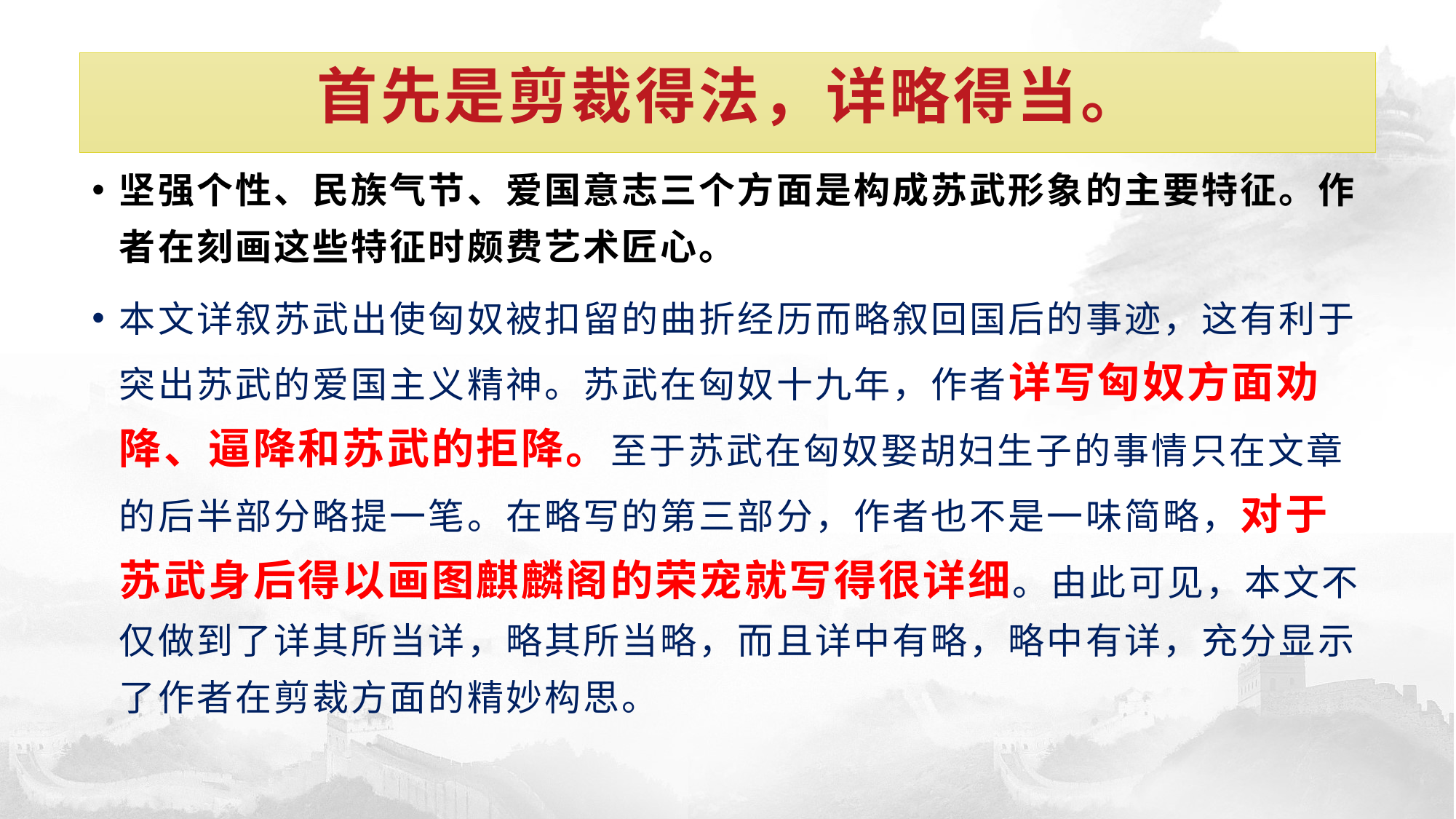

# 首先是剪裁得法，详略得当。

坚强个性、民族气节、爱国意志三个方面是构成苏武形象的主要特征。作者在刻画这些特征时颇费艺术匠心。
本文详叙苏武出使匈奴被扣留的曲折经历而略叙回国后的事迹，这有利于突出苏武的爱国主义精神。苏武在匈奴十九年，作者详写匈奴方面劝降、逼降和苏武的拒降。至于苏武在匈奴娶胡妇生子的事情只在文章的后半部分略提一笔。在略写的第三部分，作者也不是一味简略，对于苏武身后得以画图麒麟阁的荣宠就写得很详细。由此可见，本文不仅做到了详其所当详，略其所当略，而且详中有略，略中有详，充分显示了作者在剪裁方面的精妙构思。